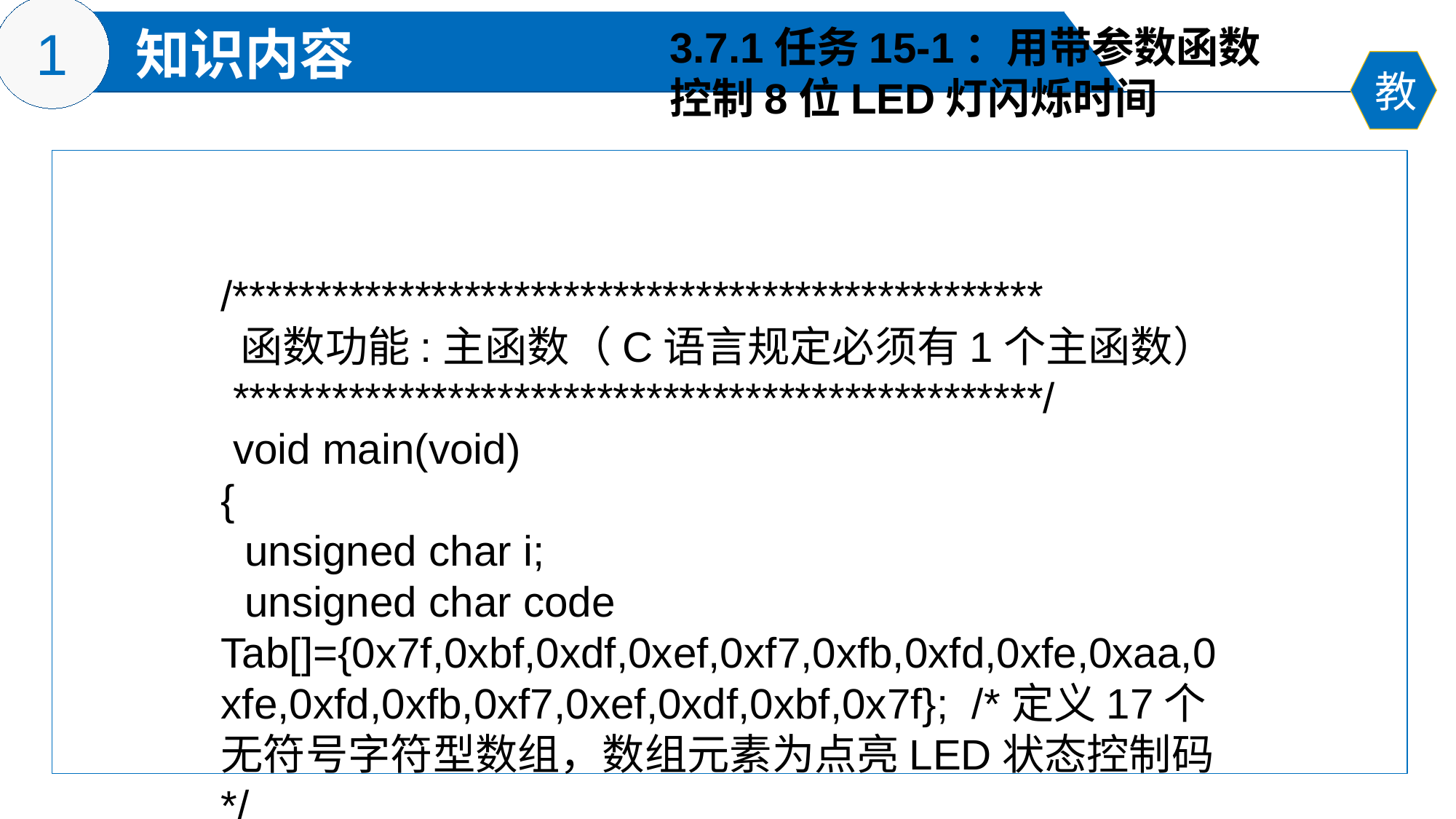

3.7.1任务15-1：用带参数函数
控制8位LED灯闪烁时间
/*************************************************
 函数功能:主函数（C语言规定必须有1个主函数）
 *************************************************/
 void main(void)
{
  unsigned char i;
  unsigned char code
Tab[]={0x7f,0xbf,0xdf,0xef,0xf7,0xfb,0xfd,0xfe,0xaa,0xfe,0xfd,0xfb,0xf7,0xef,0xdf,0xbf,0x7f};  /*定义17个无符号字符型数组，数组元素为点亮LED状态控制码*/